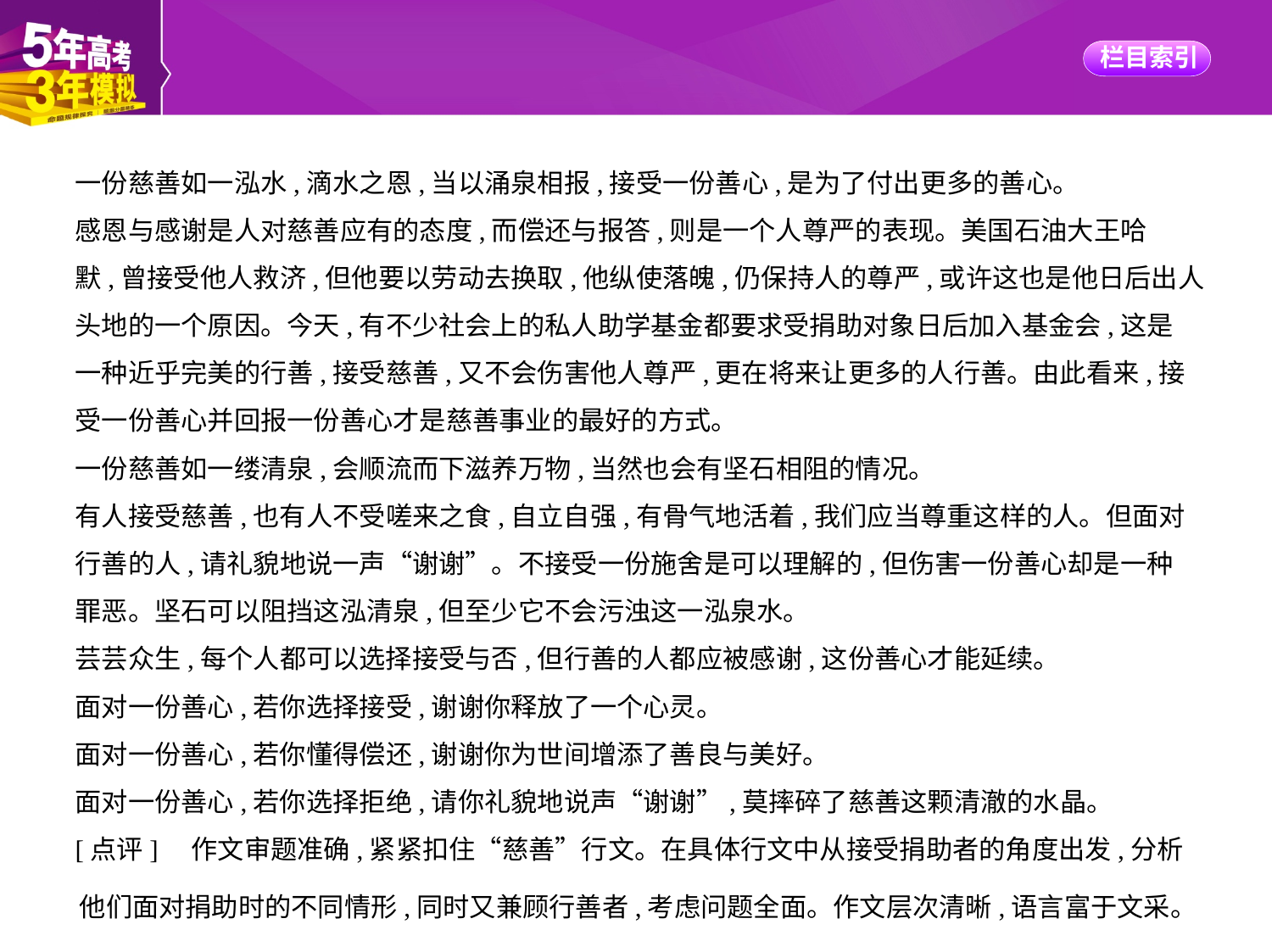

一份慈善如一泓水,滴水之恩,当以涌泉相报,接受一份善心,是为了付出更多的善心。
感恩与感谢是人对慈善应有的态度,而偿还与报答,则是一个人尊严的表现。美国石油大王哈
默,曾接受他人救济,但他要以劳动去换取,他纵使落魄,仍保持人的尊严,或许这也是他日后出人
头地的一个原因。今天,有不少社会上的私人助学基金都要求受捐助对象日后加入基金会,这是
一种近乎完美的行善,接受慈善,又不会伤害他人尊严,更在将来让更多的人行善。由此看来,接
受一份善心并回报一份善心才是慈善事业的最好的方式。
一份慈善如一缕清泉,会顺流而下滋养万物,当然也会有坚石相阻的情况。
有人接受慈善,也有人不受嗟来之食,自立自强,有骨气地活着,我们应当尊重这样的人。但面对
行善的人,请礼貌地说一声“谢谢”。不接受一份施舍是可以理解的,但伤害一份善心却是一种
罪恶。坚石可以阻挡这泓清泉,但至少它不会污浊这一泓泉水。
芸芸众生,每个人都可以选择接受与否,但行善的人都应被感谢,这份善心才能延续。
面对一份善心,若你选择接受,谢谢你释放了一个心灵。
面对一份善心,若你懂得偿还,谢谢你为世间增添了善良与美好。
面对一份善心,若你选择拒绝,请你礼貌地说声“谢谢”,莫摔碎了慈善这颗清澈的水晶。
[点评]　作文审题准确,紧紧扣住“慈善”行文。在具体行文中从接受捐助者的角度出发,分析
他们面对捐助时的不同情形,同时又兼顾行善者,考虑问题全面。作文层次清晰,语言富于文采。